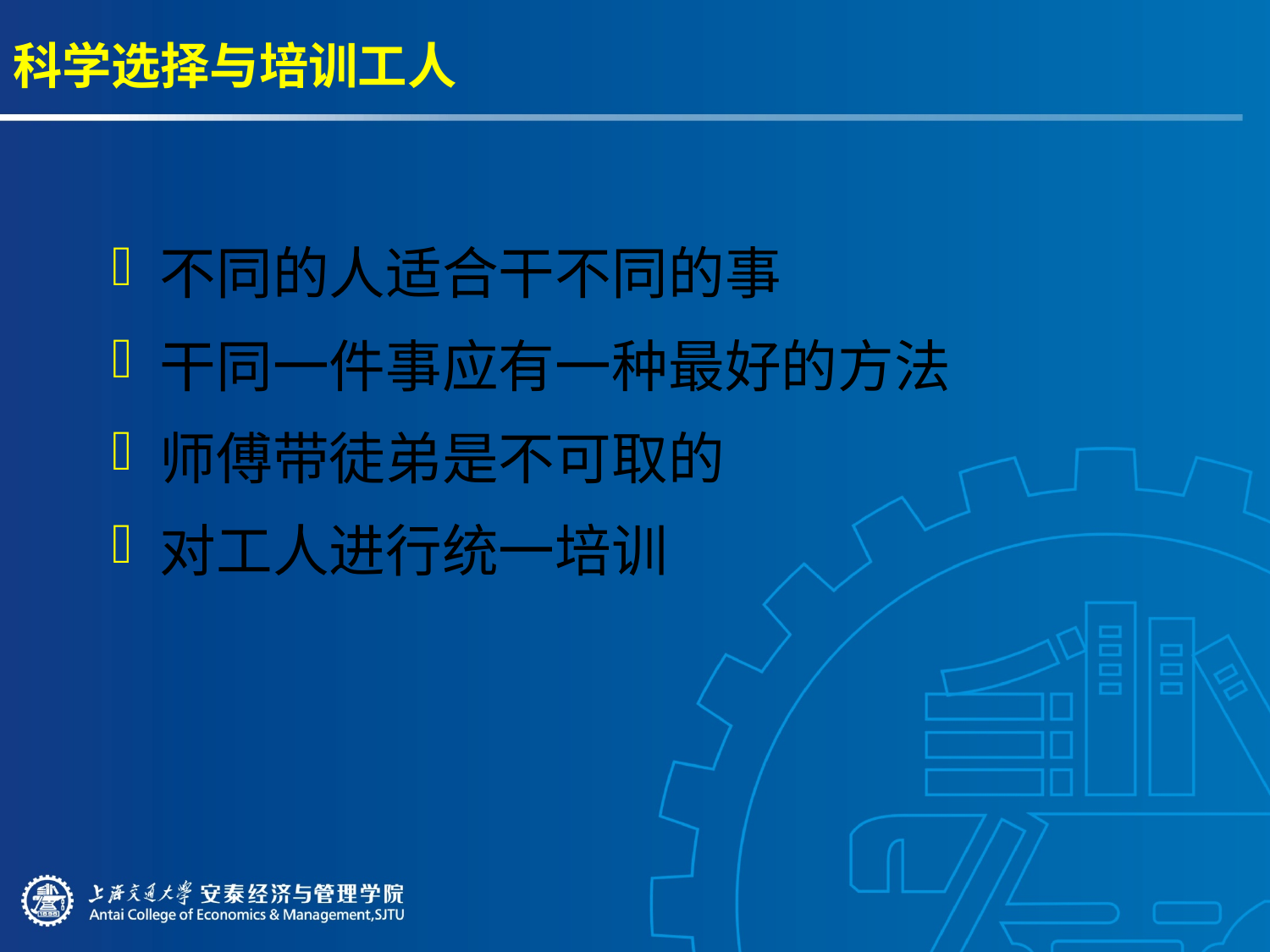

# 科学选择与培训工人
不同的人适合干不同的事
干同一件事应有一种最好的方法
师傅带徒弟是不可取的
对工人进行统一培训